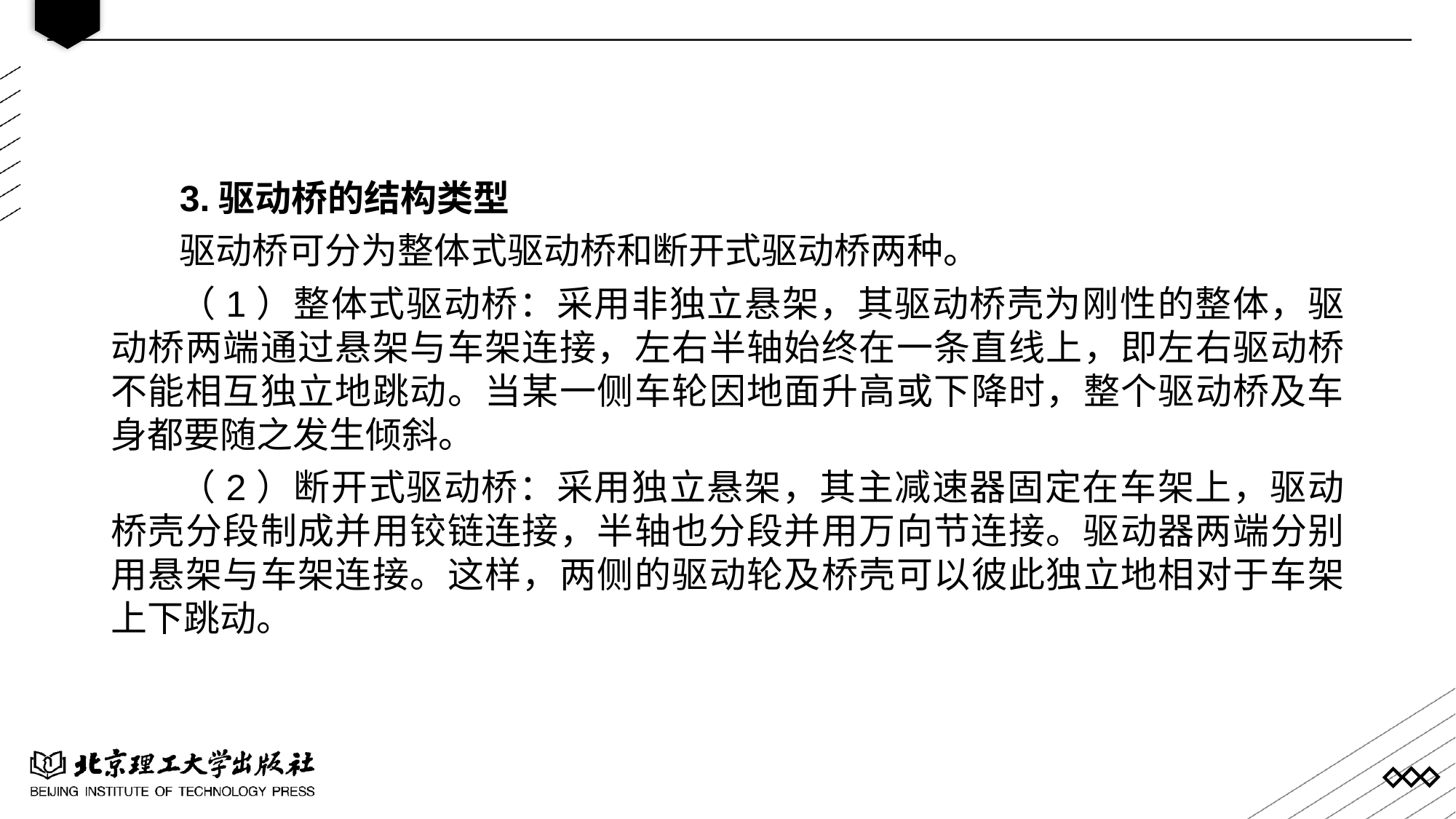

3.驱动桥的结构类型
驱动桥可分为整体式驱动桥和断开式驱动桥两种。
（1）整体式驱动桥：采用非独立悬架，其驱动桥壳为刚性的整体，驱动桥两端通过悬架与车架连接，左右半轴始终在一条直线上，即左右驱动桥不能相互独立地跳动。当某一侧车轮因地面升高或下降时，整个驱动桥及车身都要随之发生倾斜。
（2）断开式驱动桥：采用独立悬架，其主减速器固定在车架上，驱动桥壳分段制成并用铰链连接，半轴也分段并用万向节连接。驱动器两端分别用悬架与车架连接。这样，两侧的驱动轮及桥壳可以彼此独立地相对于车架上下跳动。